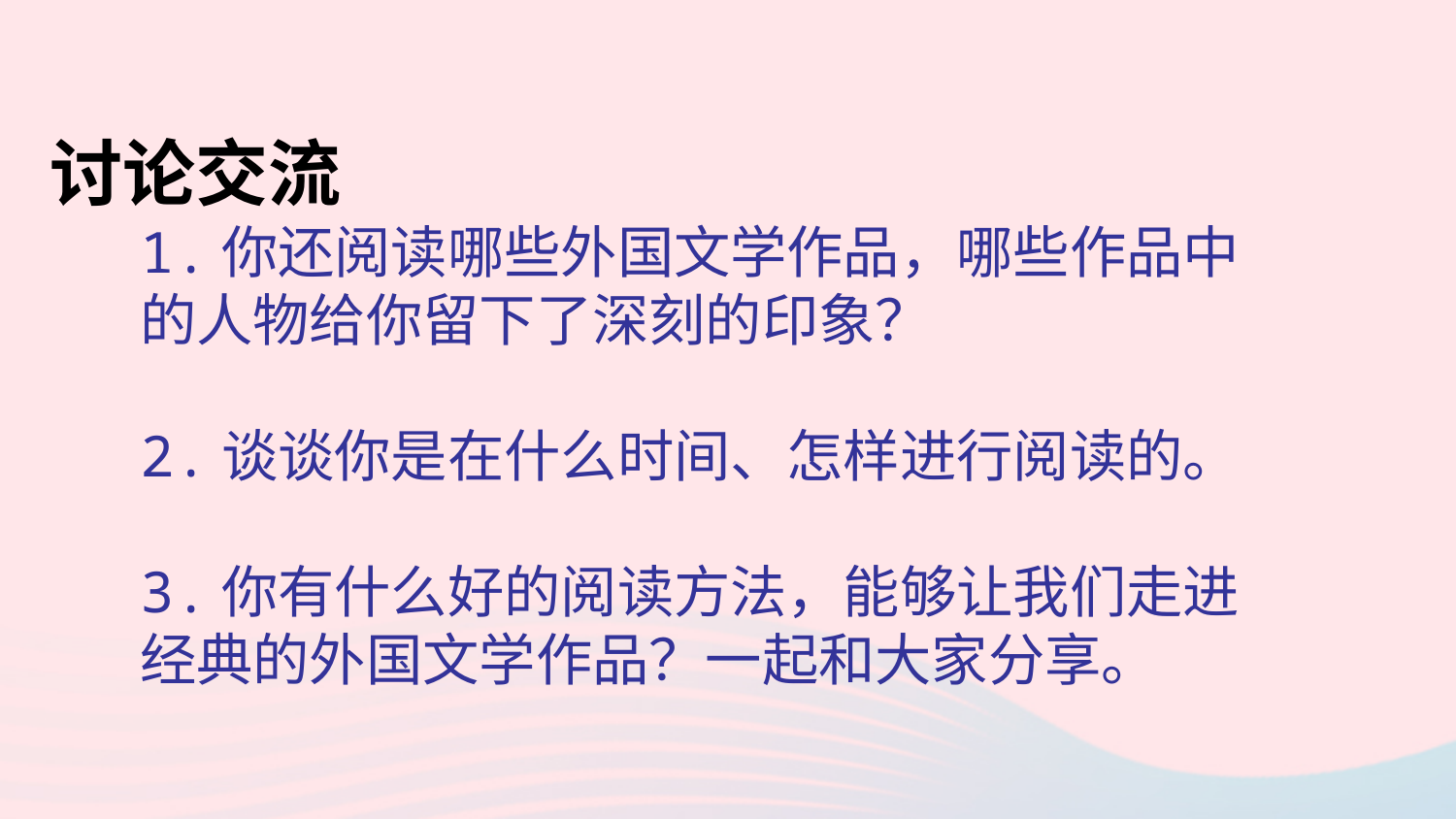

讨论交流
1.你还阅读哪些外国文学作品，哪些作品中的人物给你留下了深刻的印象？

2.谈谈你是在什么时间、怎样进行阅读的。

3.你有什么好的阅读方法，能够让我们走进经典的外国文学作品？一起和大家分享。